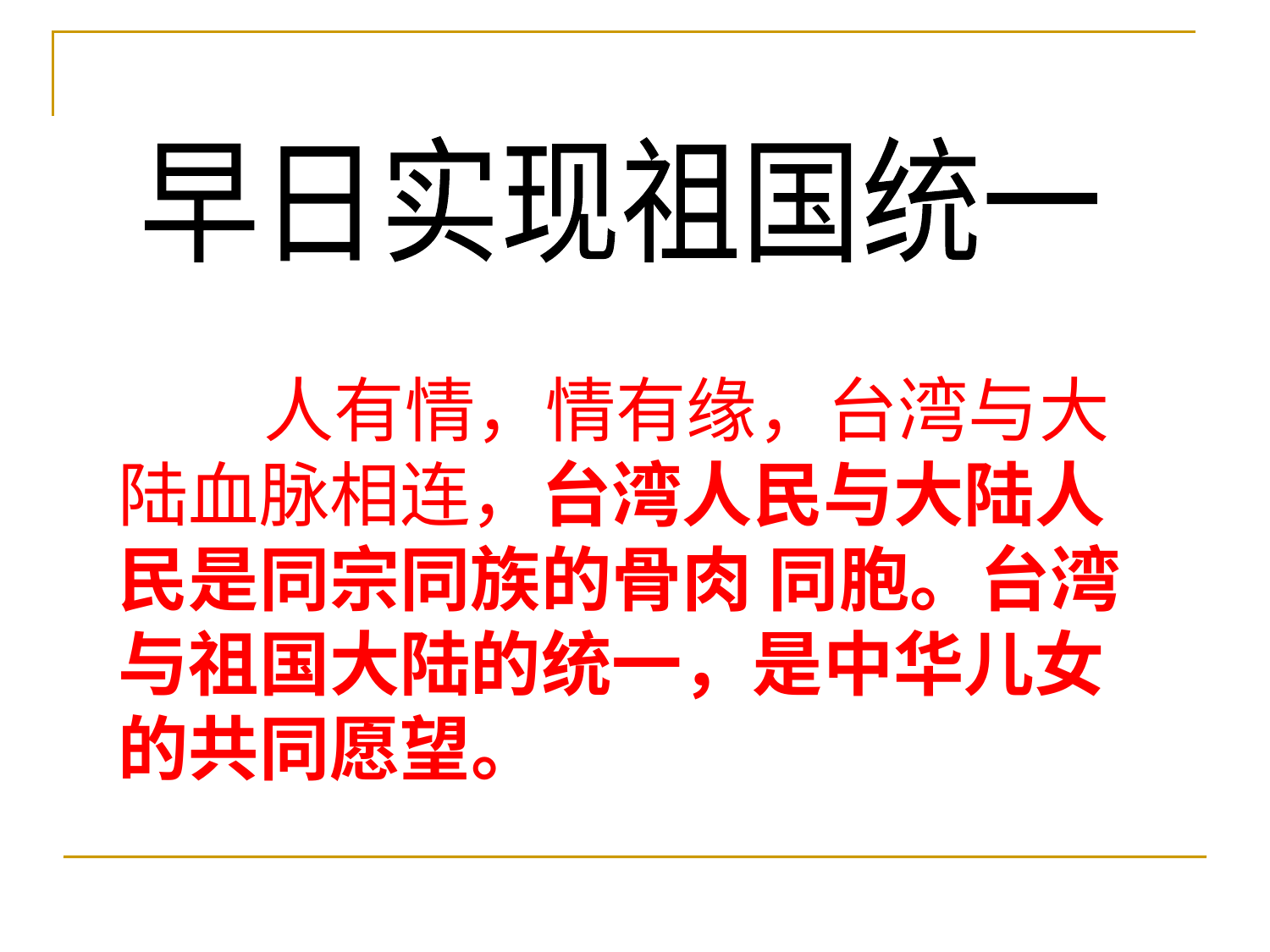

早日实现祖国统一
        人有情，情有缘，台湾与大陆血脉相连，台湾人民与大陆人民是同宗同族的骨肉 同胞。台湾与祖国大陆的统一，是中华儿女的共同愿望。